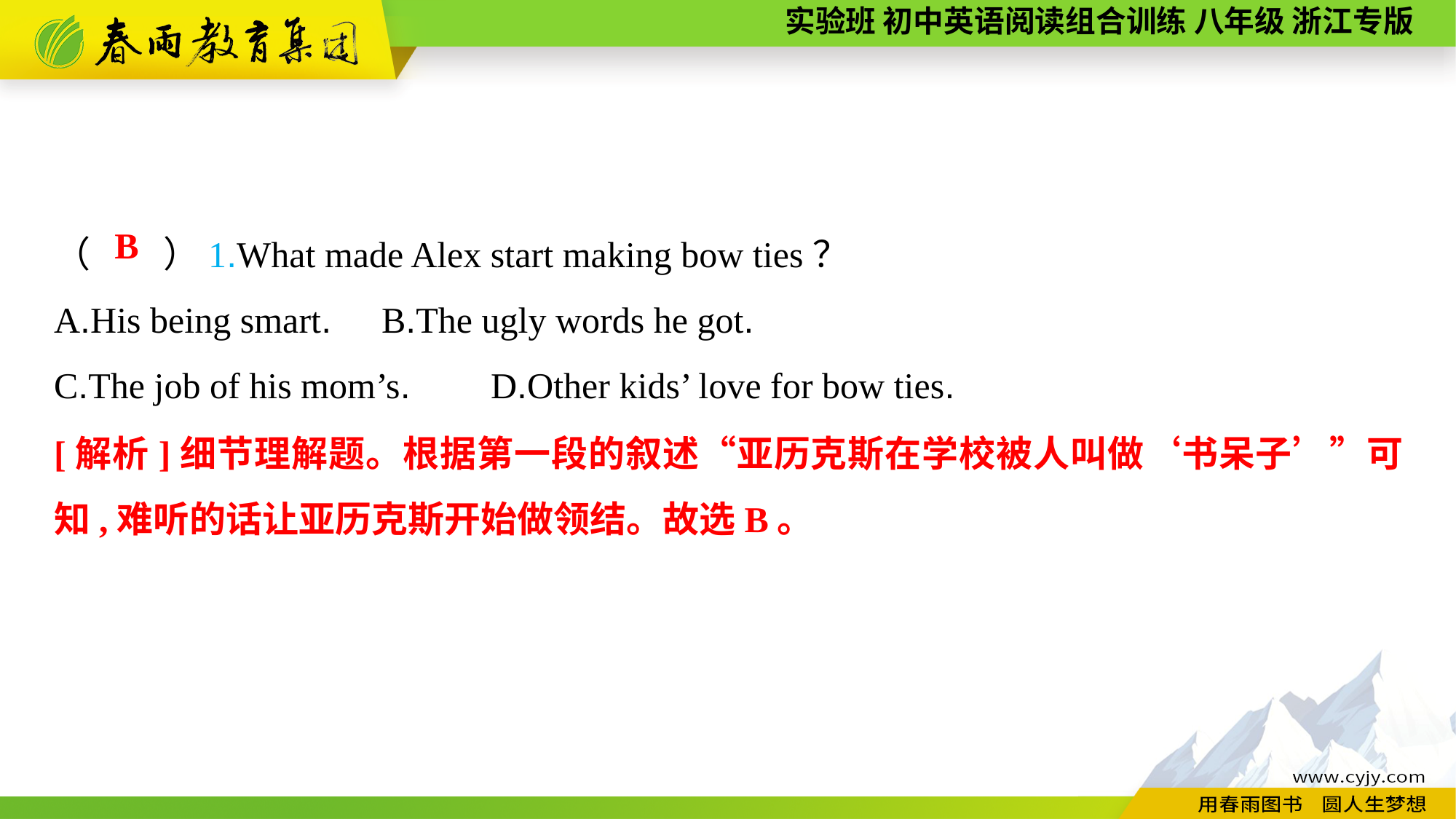

（　　）1.What made Alex start making bow ties？
A.His being smart.	B.The ugly words he got.
C.The job of his mom’s.	D.Other kids’ love for bow ties.
B
[解析]细节理解题。根据第一段的叙述“亚历克斯在学校被人叫做‘书呆子’”可知,难听的话让亚历克斯开始做领结。故选B。